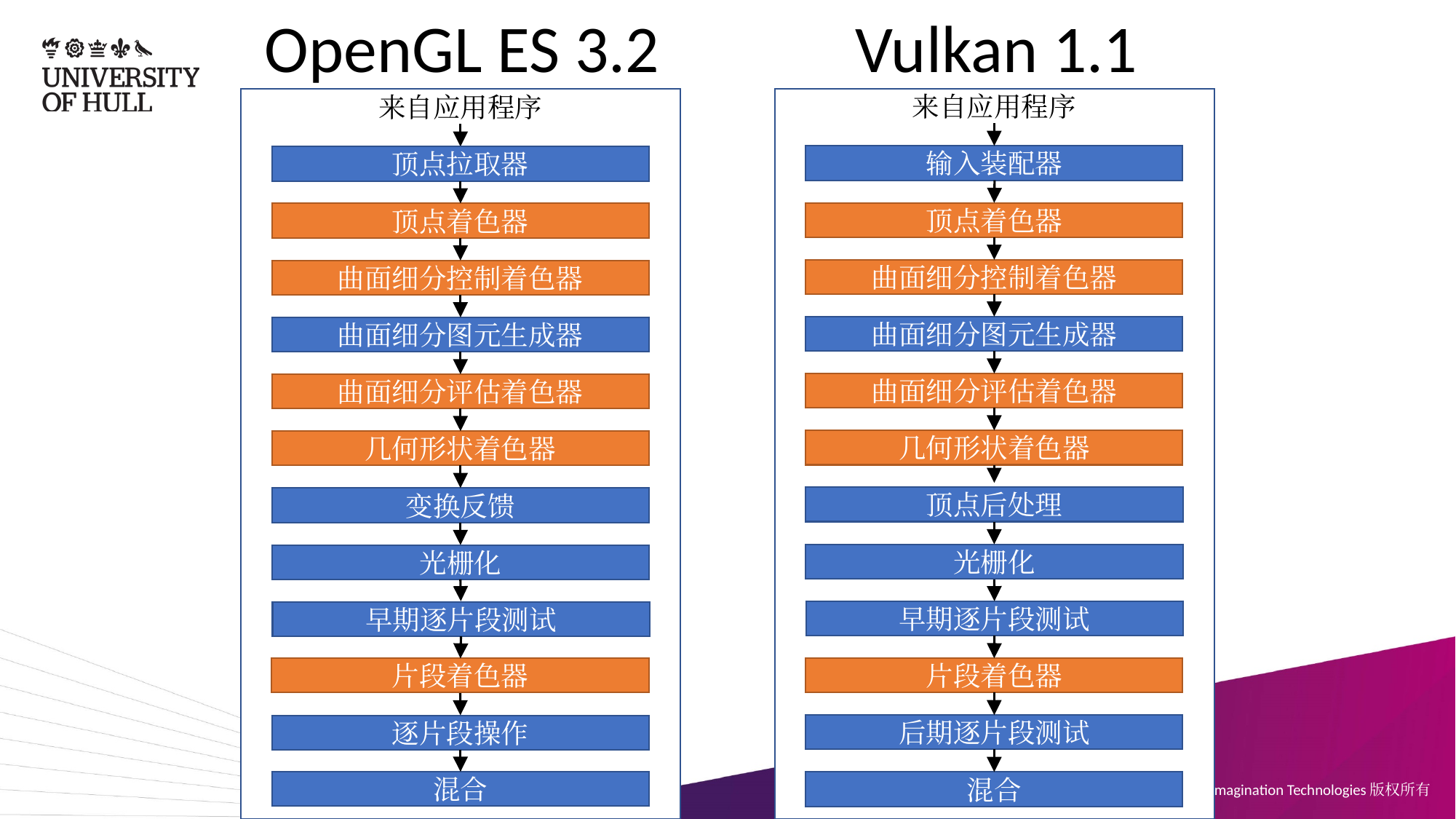

# OpenGL ES 3.2             Vulkan 1.1

来自应用程序

顶点拉取器

顶点着色器

曲面细分控制着色器

曲面细分图元生成器

曲面细分评估着色器

几何形状着色器

变换反馈

光栅化

片段着色器

逐片段操作

混合

来自应用程序

输入装配器

顶点着色器

曲面细分控制着色器

曲面细分图元生成器

曲面细分评估着色器

几何形状着色器

顶点后处理

光栅化

早期逐片段测试

片段着色器

后期逐片段测试

混合
早期逐片段测试